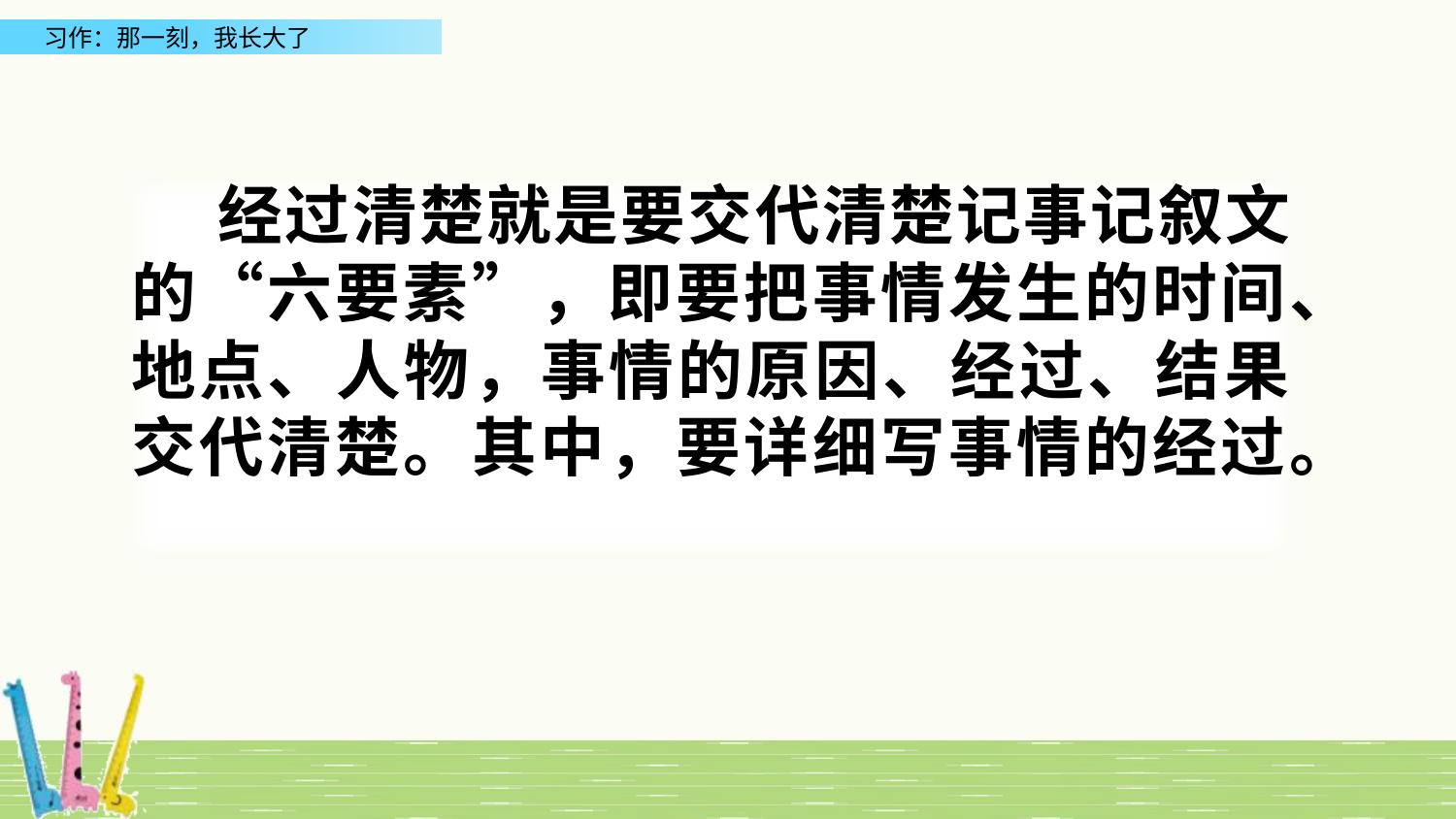

经过清楚就是要交代清楚记事记叙文的“六要素”，即要把事情发生的时间、地点、人物，事情的原因、经过、结果交代清楚。其中，要详细写事情的经过。